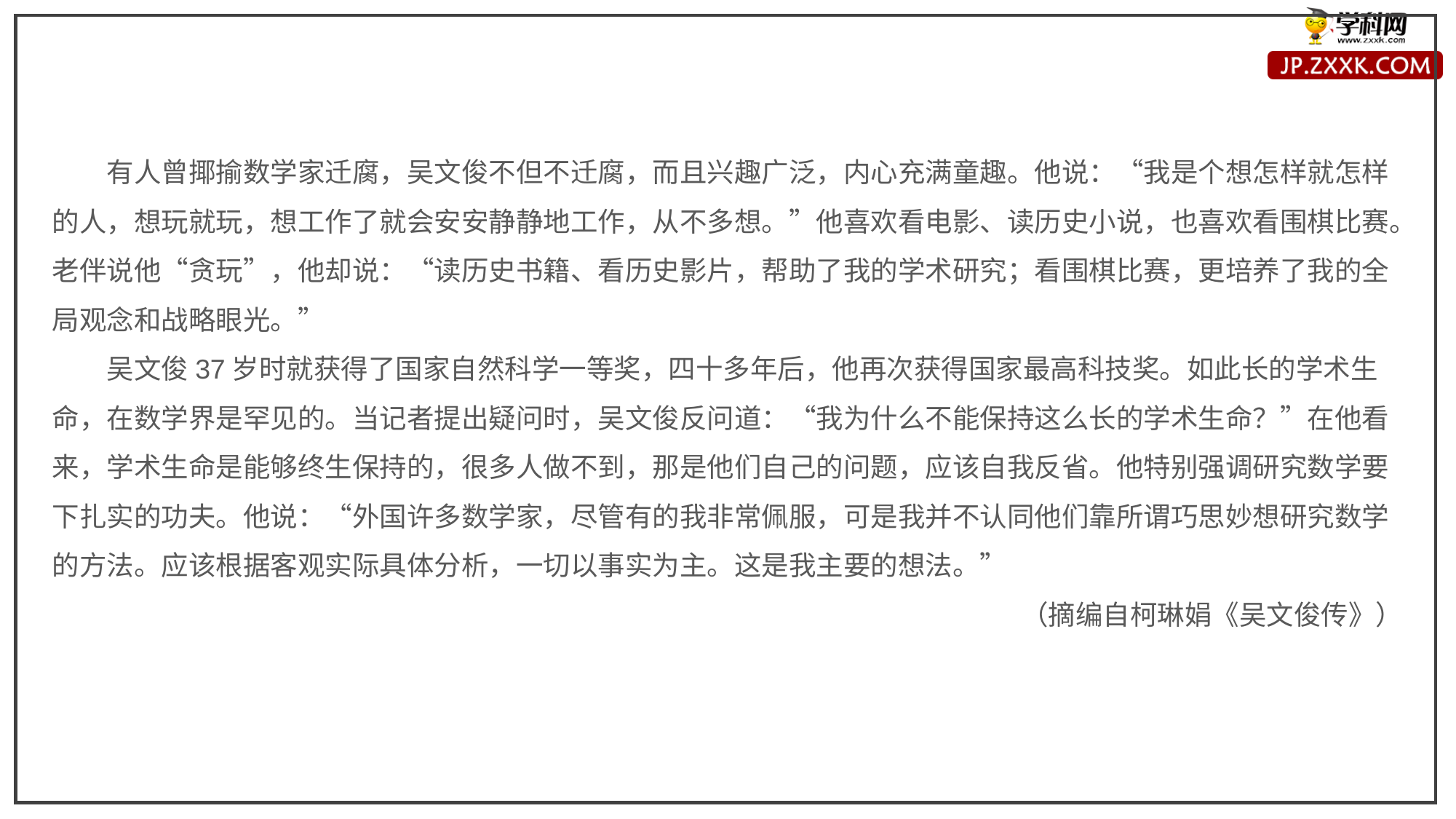

有人曾揶揄数学家迁腐，吴文俊不但不迁腐，而且兴趣广泛，内心充满童趣。他说：“我是个想怎样就怎样的人，想玩就玩，想工作了就会安安静静地工作，从不多想。”他喜欢看电影、读历史小说，也喜欢看围棋比赛。老伴说他“贪玩”，他却说：“读历史书籍、看历史影片，帮助了我的学术研究；看围棋比赛，更培养了我的全局观念和战略眼光。”
吴文俊37岁时就获得了国家自然科学一等奖，四十多年后，他再次获得国家最高科技奖。如此长的学术生命，在数学界是罕见的。当记者提出疑问时，吴文俊反问道：“我为什么不能保持这么长的学术生命？”在他看来，学术生命是能够终生保持的，很多人做不到，那是他们自己的问题，应该自我反省。他特别强调研究数学要下扎实的功夫。他说：“外国许多数学家，尽管有的我非常佩服，可是我并不认同他们靠所谓巧思妙想研究数学的方法。应该根据客观实际具体分析，一切以事实为主。这是我主要的想法。”
（摘编自柯琳娟《吴文俊传》）